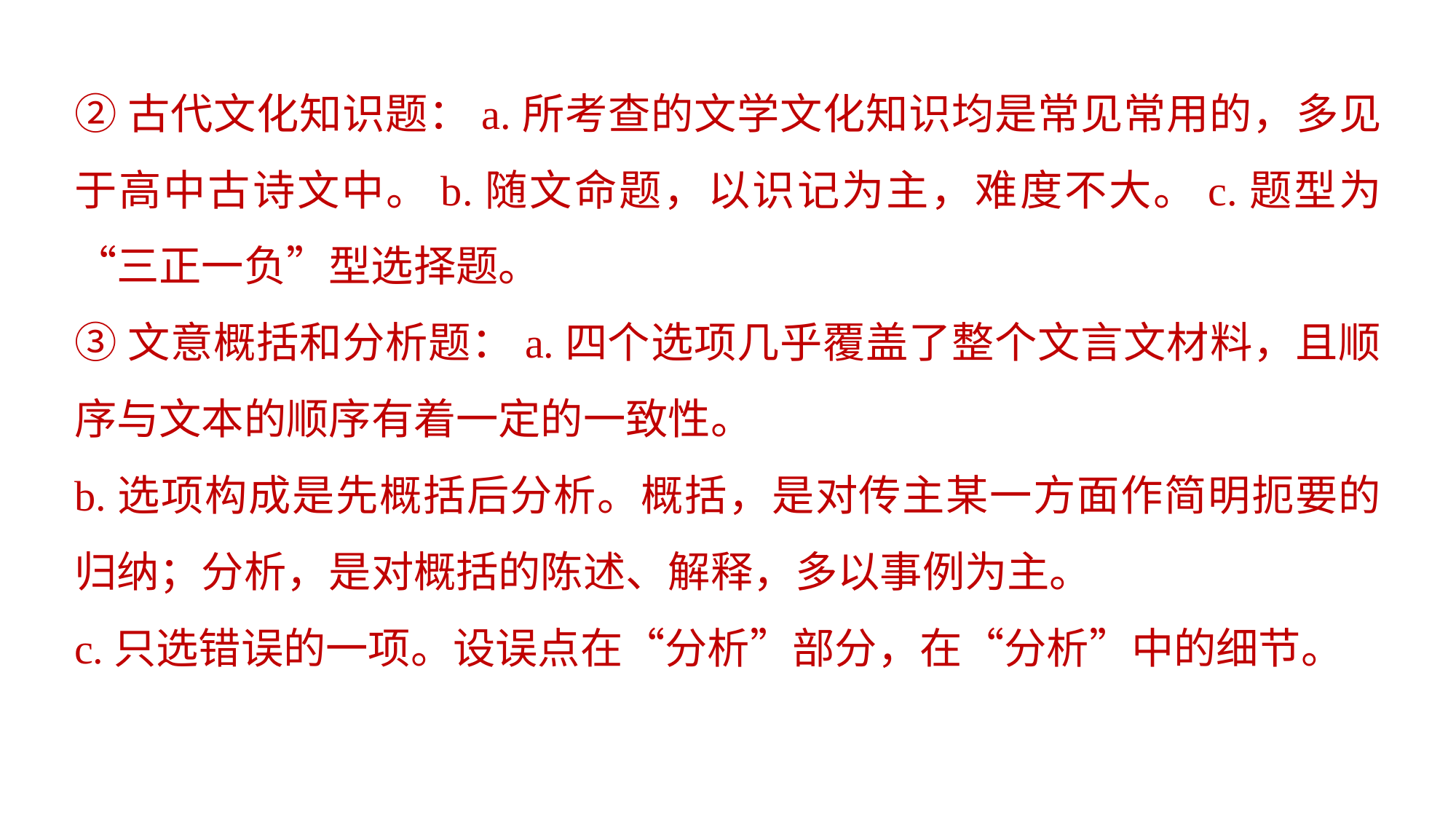

②古代文化知识题：a.所考查的文学文化知识均是常见常用的，多见于高中古诗文中。b.随文命题，以识记为主，难度不大。c.题型为“三正一负”型选择题。
③文意概括和分析题：a.四个选项几乎覆盖了整个文言文材料，且顺序与文本的顺序有着一定的一致性。
b.选项构成是先概括后分析。概括，是对传主某一方面作简明扼要的归纳；分析，是对概括的陈述、解释，多以事例为主。
c.只选错误的一项。设误点在“分析”部分，在“分析”中的细节。